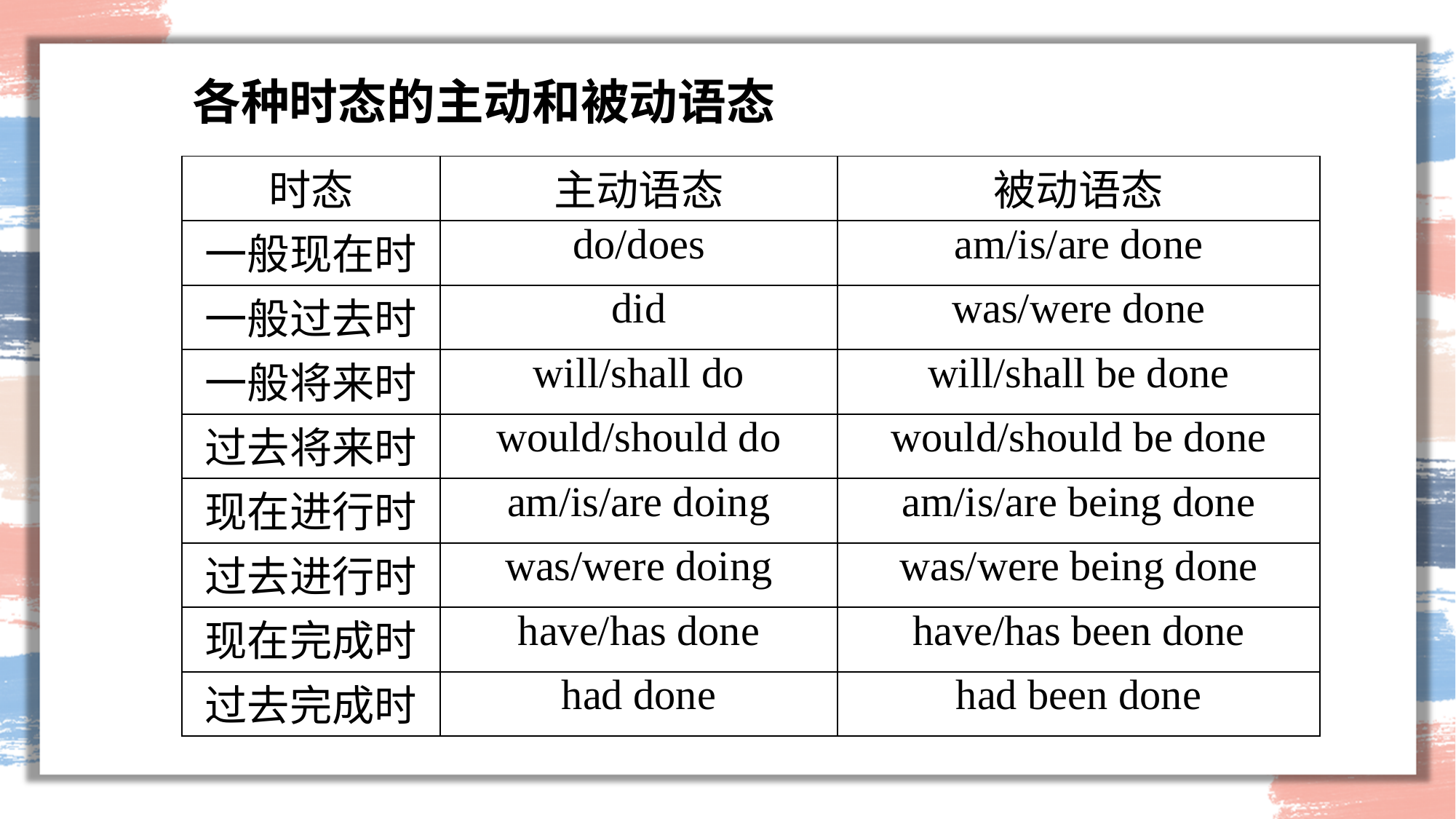

各种时态的主动和被动语态
| 时态 | 主动语态 | 被动语态 |
| --- | --- | --- |
| 一般现在时 | do/does | am/is/are done |
| 一般过去时 | did | was/were done |
| 一般将来时 | will/shall do | will/shall be done |
| 过去将来时 | would/should do | would/should be done |
| 现在进行时 | am/is/are doing | am/is/are being done |
| 过去进行时 | was/were doing | was/were being done |
| 现在完成时 | have/has done | have/has been done |
| 过去完成时 | had done | had been done |